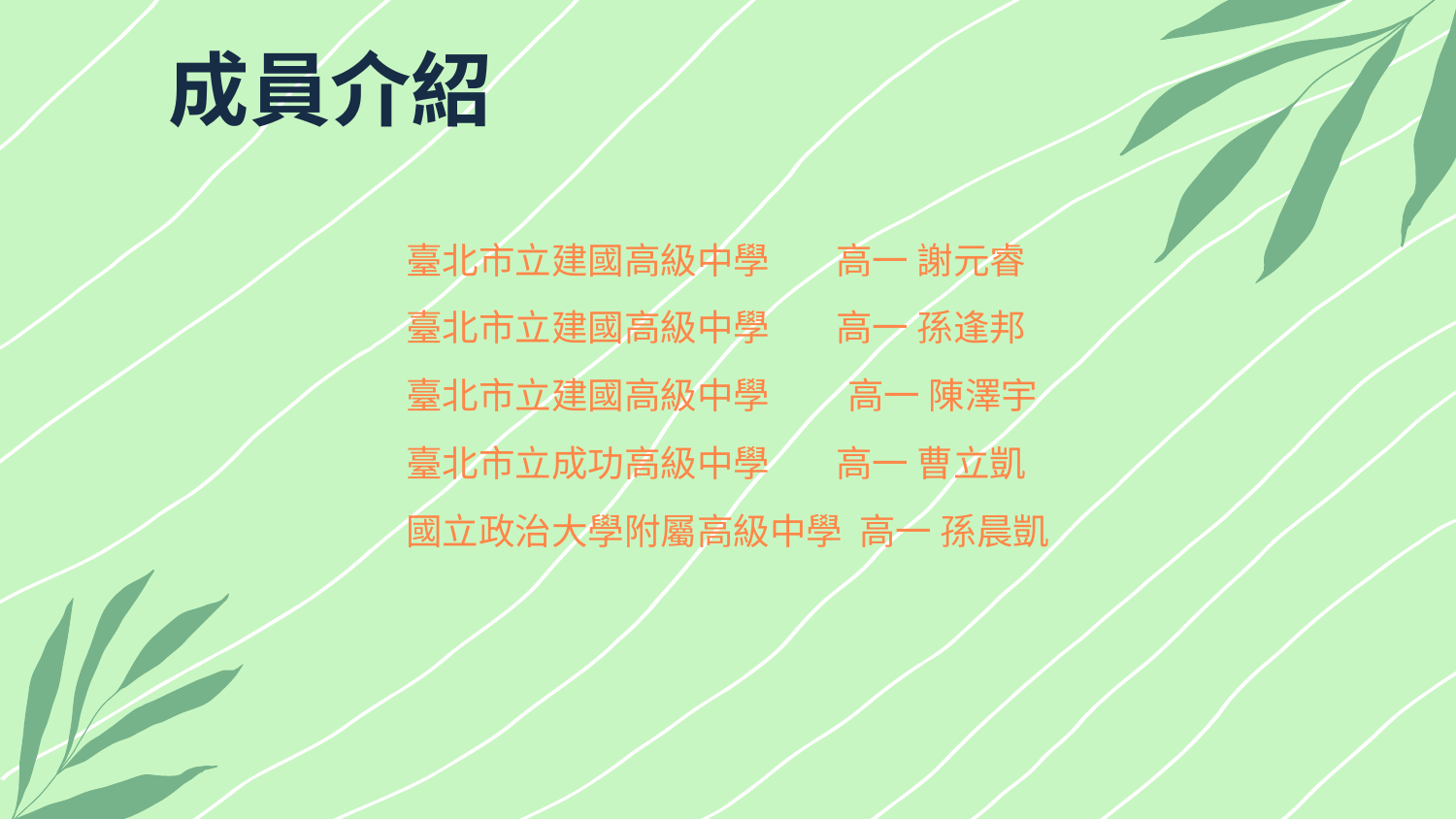

# 成員介紹
臺北市立建國高級中學        高一 謝元睿
臺北市立建國高級中學        高一 孫逢邦
臺北市立建國高級中學　     高一 陳澤宇
臺北市立成功高級中學        高一 曹立凱
國立政治大學附屬高級中學  高一 孫晨凱